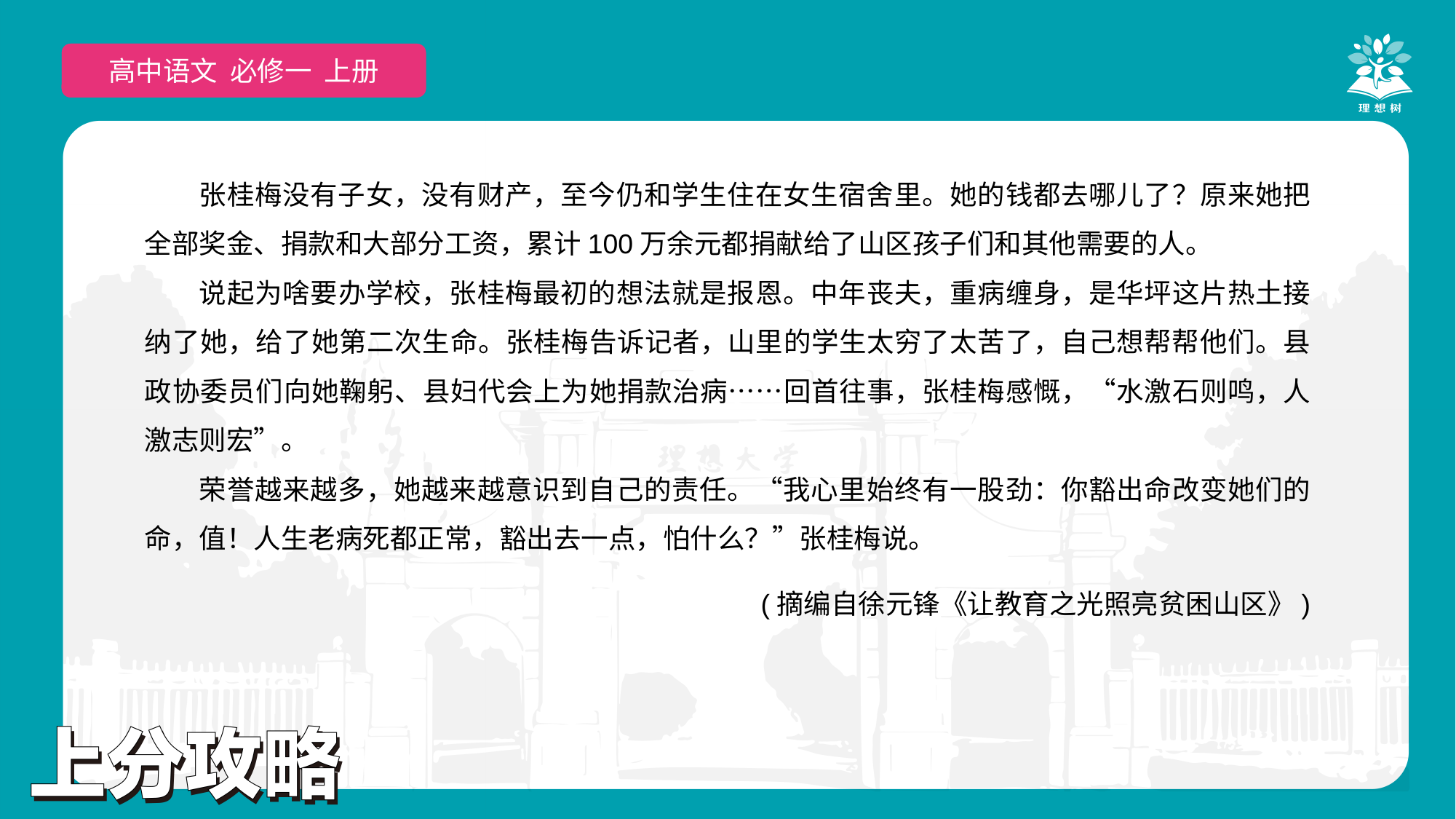

高中语文  选择性必修上
高中语文  必修一  上册
张桂梅没有子女，没有财产，至今仍和学生住在女生宿舍里。她的钱都去哪儿了？原来她把全部奖金、捐款和大部分工资，累计100万余元都捐献给了山区孩子们和其他需要的人。
说起为啥要办学校，张桂梅最初的想法就是报恩。中年丧夫，重病缠身，是华坪这片热土接纳了她，给了她第二次生命。张桂梅告诉记者，山里的学生太穷了太苦了，自己想帮帮他们。县政协委员们向她鞠躬、县妇代会上为她捐款治病……回首往事，张桂梅感慨，“水激石则鸣，人激志则宏”。
荣誉越来越多，她越来越意识到自己的责任。“我心里始终有一股劲：你豁出命改变她们的命，值！人生老病死都正常，豁出去一点，怕什么？”张桂梅说。
(摘编自徐元锋《让教育之光照亮贫困山区》)